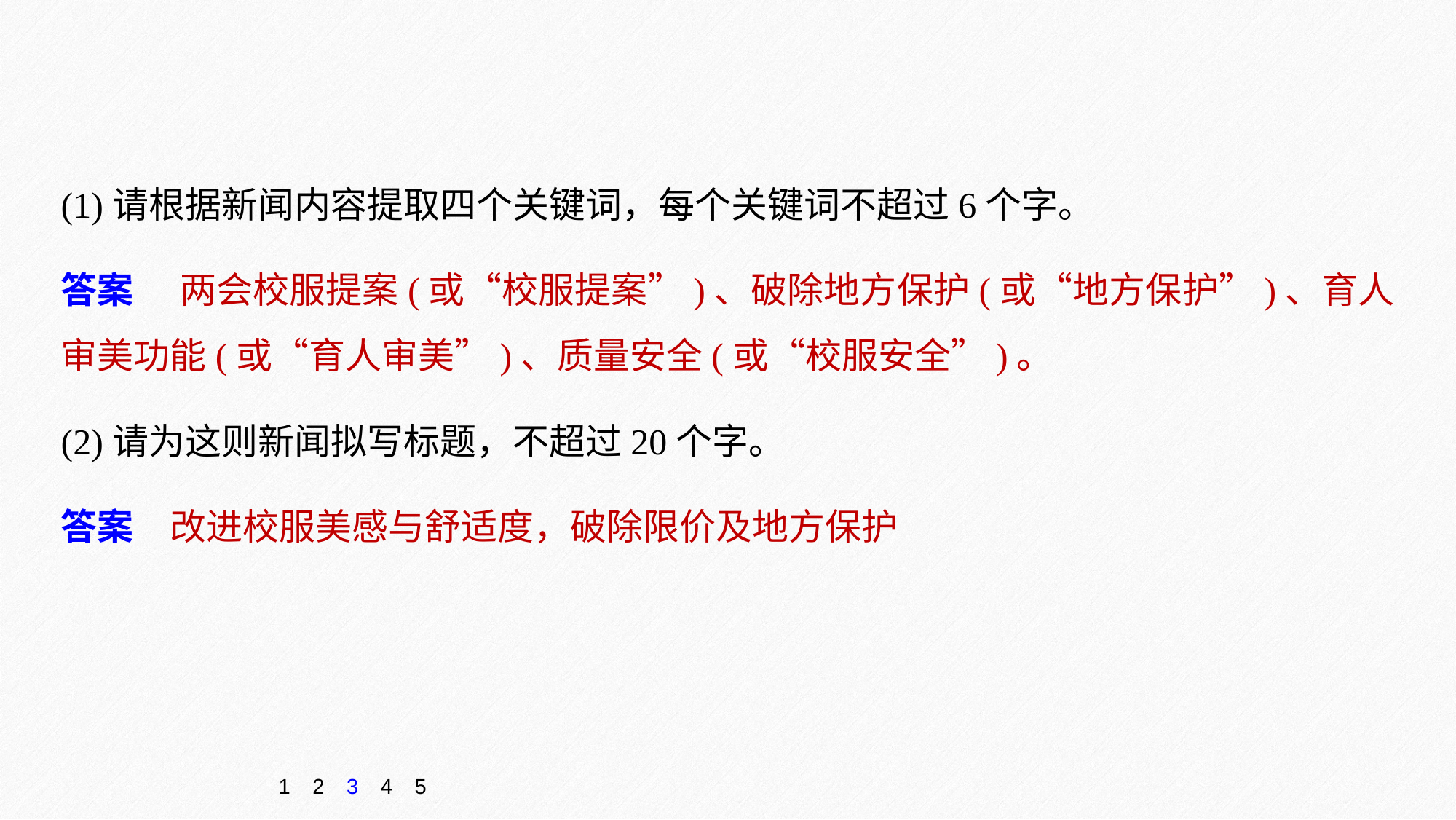

(1)请根据新闻内容提取四个关键词，每个关键词不超过6个字。
答案　 两会校服提案(或“校服提案”)、破除地方保护(或“地方保护”)、育人审美功能(或“育人审美”)、质量安全(或“校服安全”)。
(2)请为这则新闻拟写标题，不超过20个字。
答案　改进校服美感与舒适度，破除限价及地方保护
1
2
3
4
5